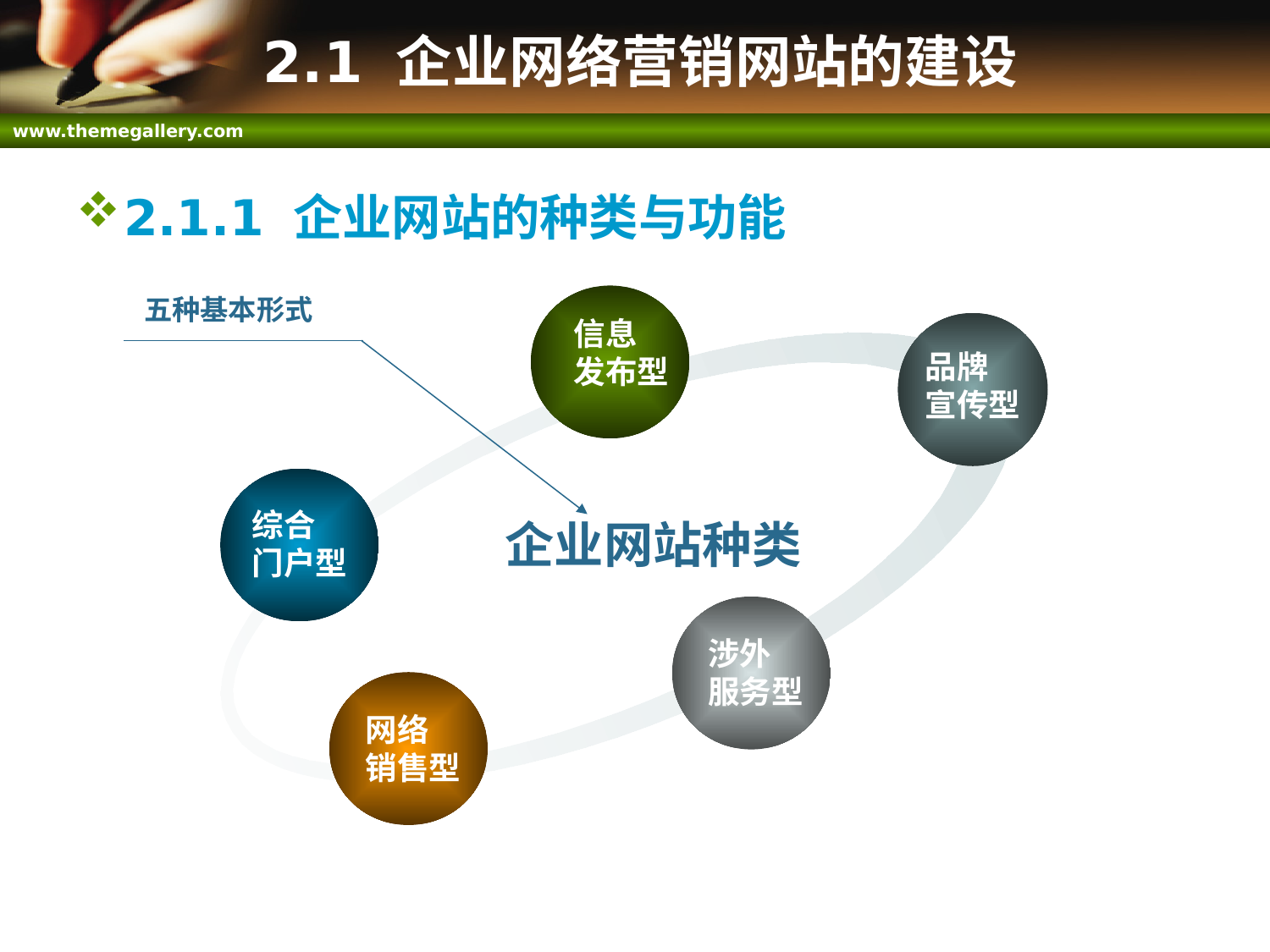

# 2.1 企业网络营销网站的建设
2.1.1 企业网站的种类与功能

   五种基本形式

信息
发布型

品牌
宣传型

综合
门户型
企业网站种类

涉外
服务型

网络
销售型